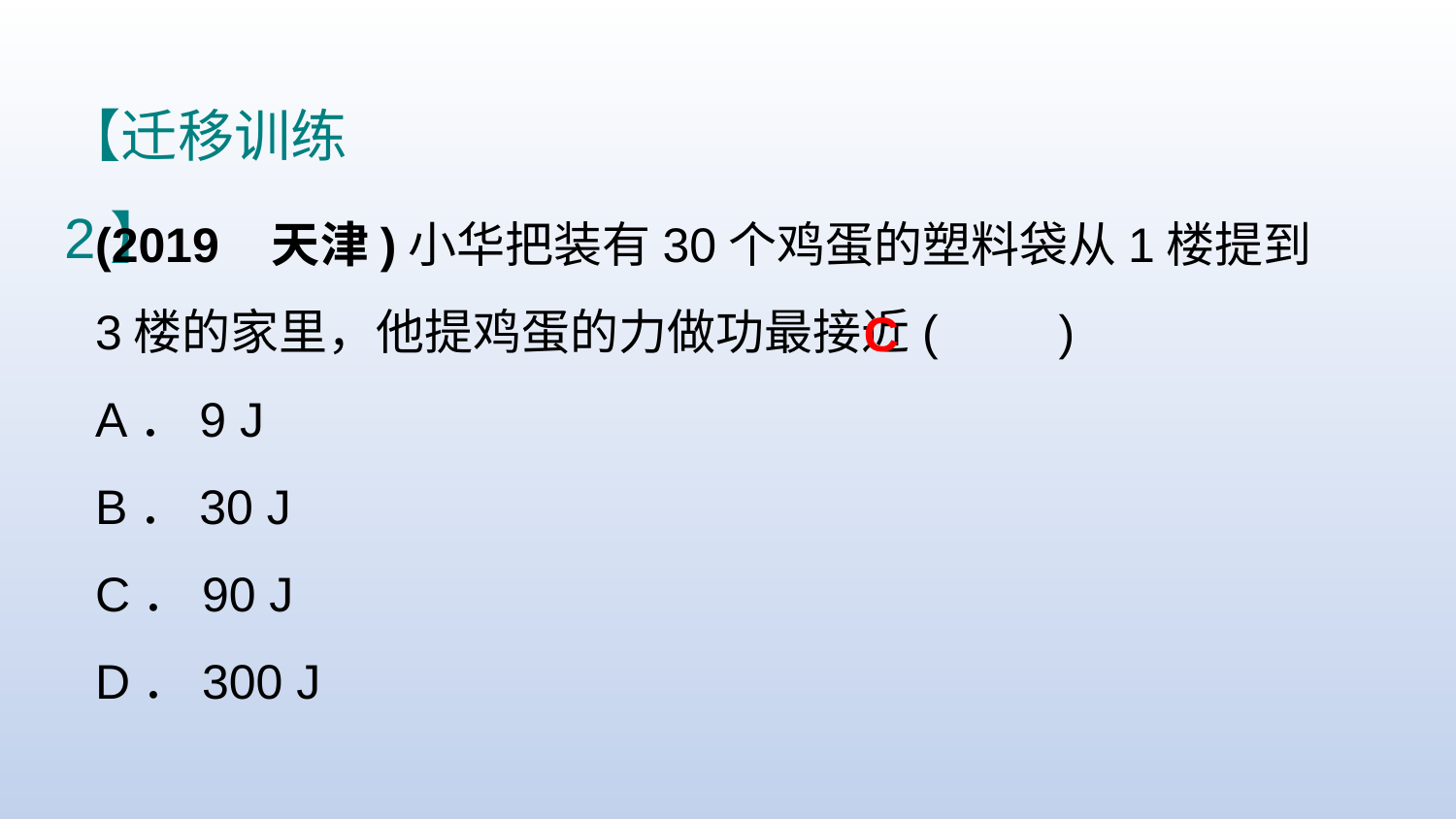

【迁移训练2】
(2019   天津)小华把装有30个鸡蛋的塑料袋从1楼提到3楼的家里，他提鸡蛋的力做功最接近(　　)
A．9 J
B．30 J
C．90 J
D．300 J
C